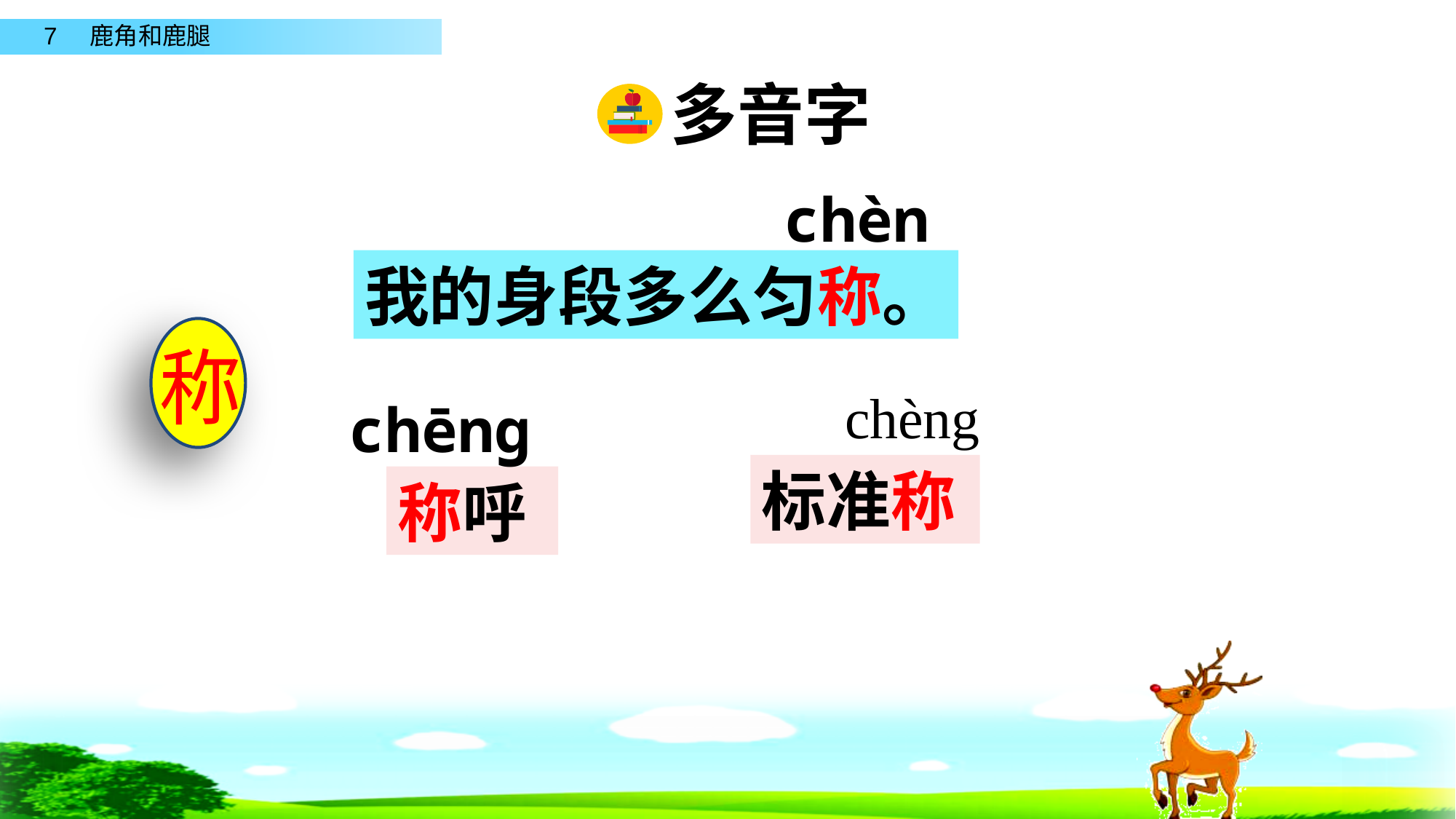

多音字

chèn
我的身段多么匀称。

称
chèng
chēng
标准称
称呼